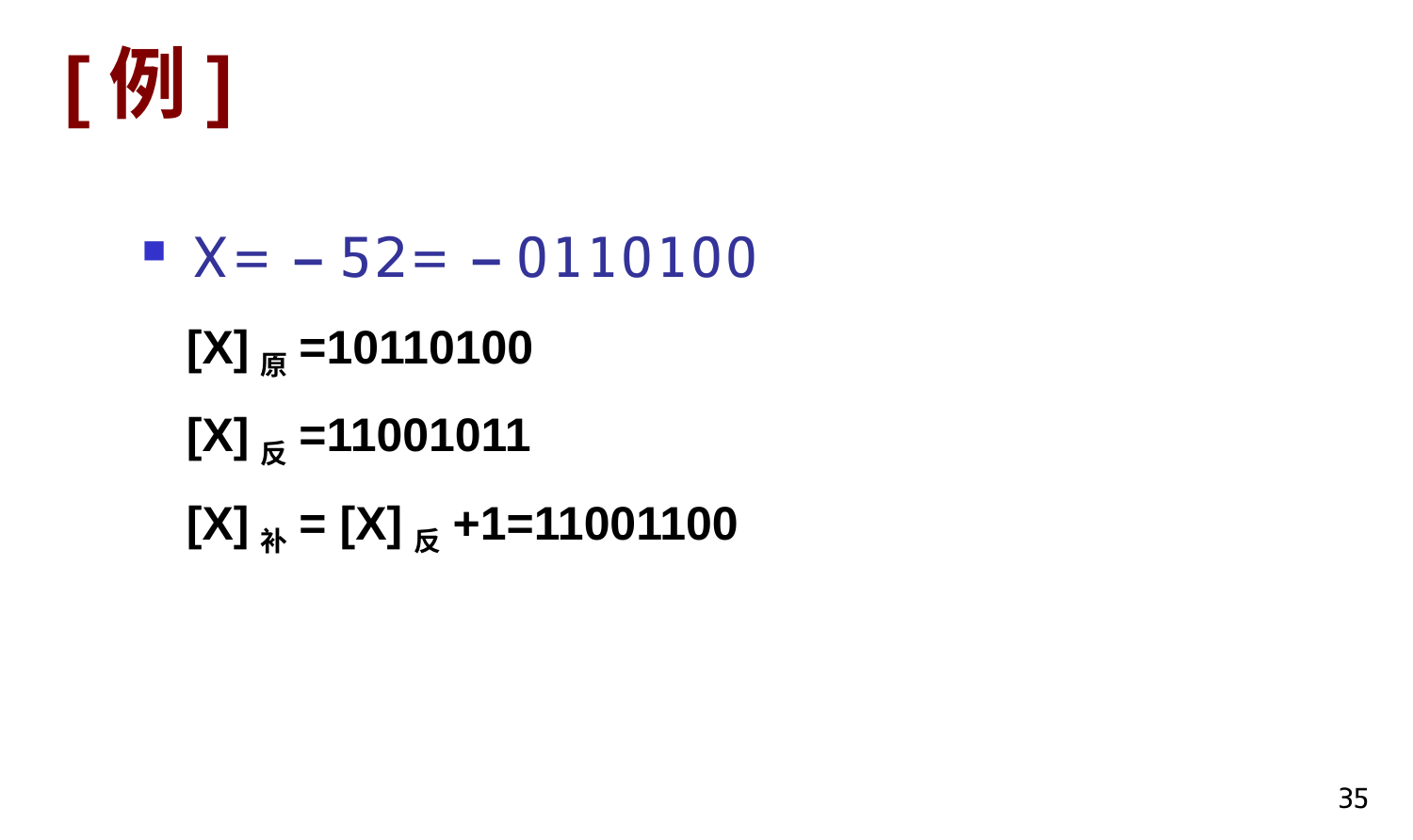

# [例]
X= – 52= – 0110100
[X]原=10110100
[X]反=11001011
[X]补= [X]反+1=11001100
35